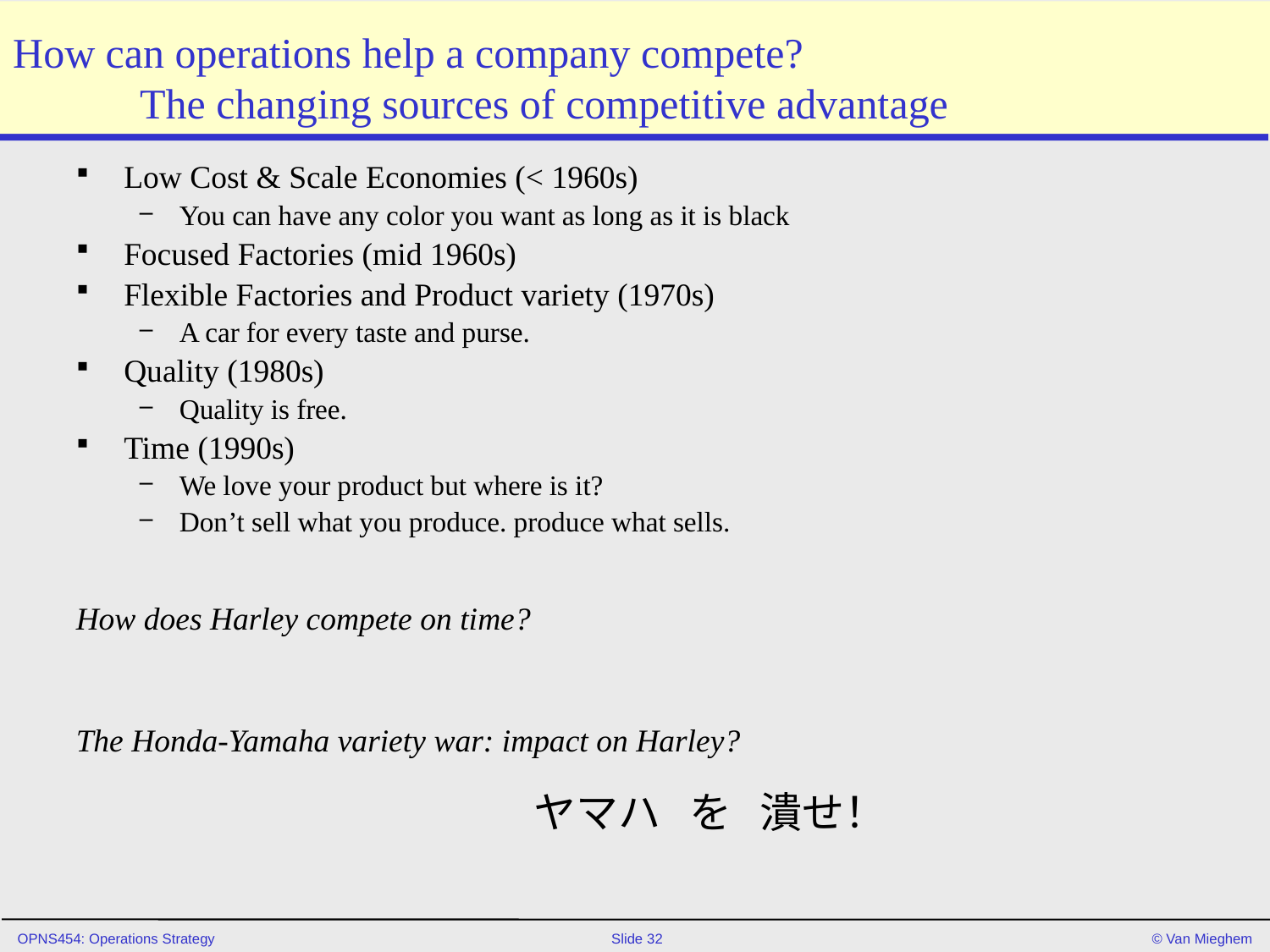

# How can operations help a company compete? The changing sources of competitive advantage
Low Cost & Scale Economies (< 1960s)
You can have any color you want as long as it is black
Focused Factories (mid 1960s)
Flexible Factories and Product variety (1970s)
A car for every taste and purse.
Quality (1980s)
Quality is free.
Time (1990s)
We love your product but where is it?
Don’t sell what you produce. produce what sells.

How does Harley compete on time?

The Honda-Yamaha variety war: impact on Harley?

ヤマハ   を   潰せ！